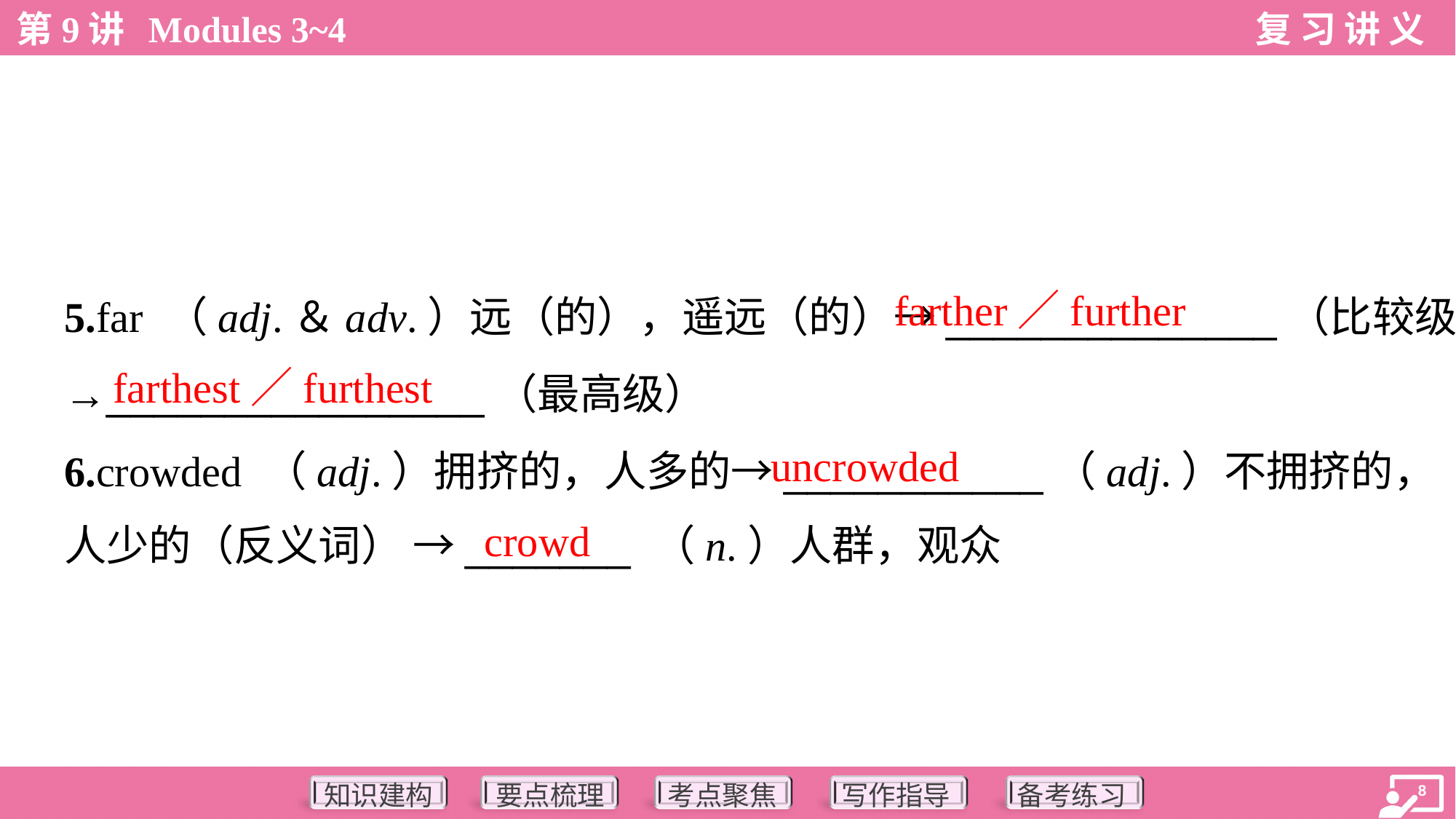

farther／further
5.far （adj.＆adv.）远（的），遥远（的）→______________（比较级）
→________________（最高级）
6.crowded （adj.）拥挤的，人多的→___________（adj.）不拥挤的，
人少的（反义词） →_______ （n.）人群，观众
farthest／furthest
uncrowded
crowd